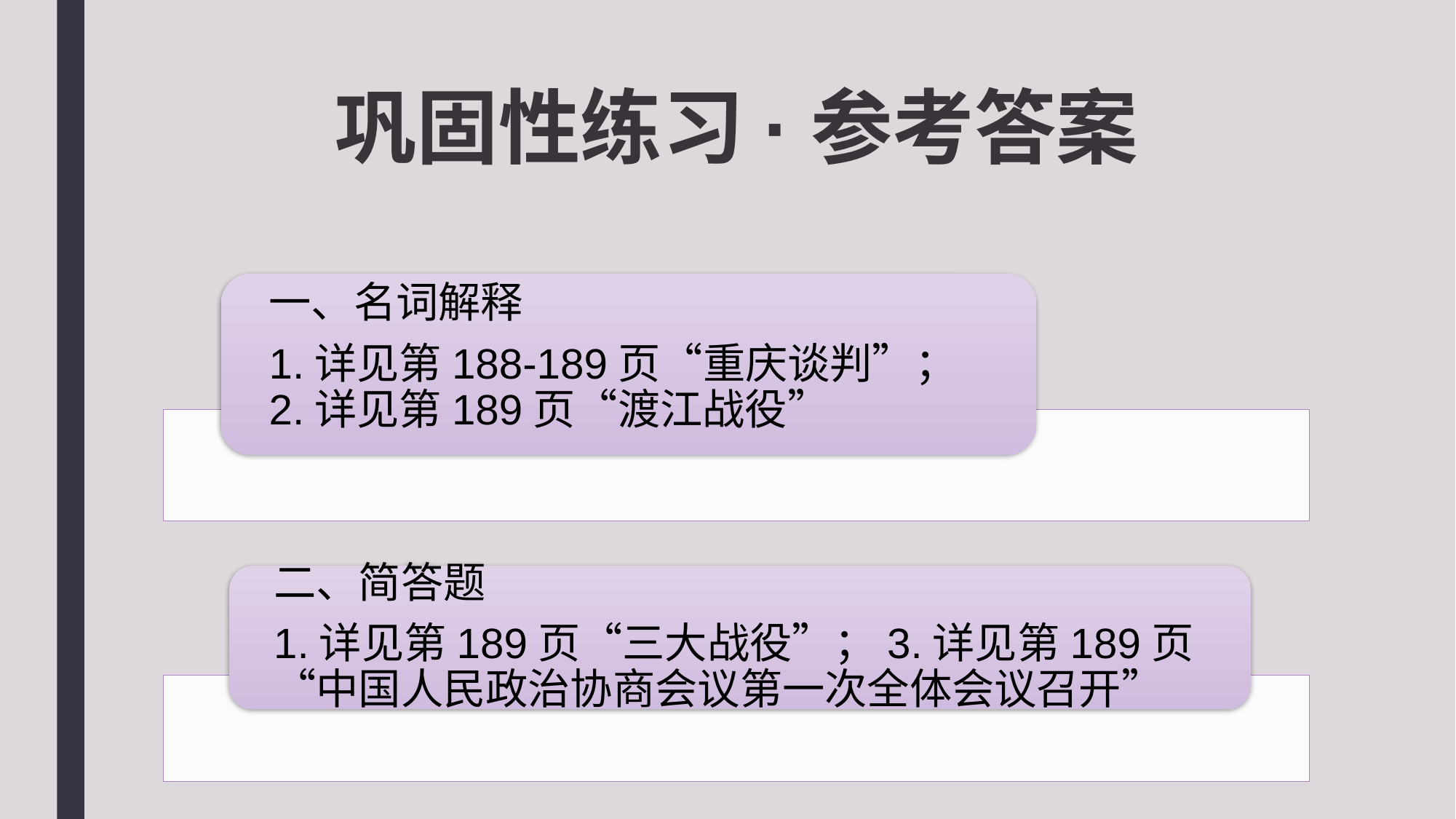

巩固性练习·参考答案

一、名词解释
1.详见第188-189页“重庆谈判”；2.详见第189页“渡江战役”

二、简答题
1.详见第189页“三大战役”；3.详见第189页“中国人民政治协商会议第一次全体会议召开”